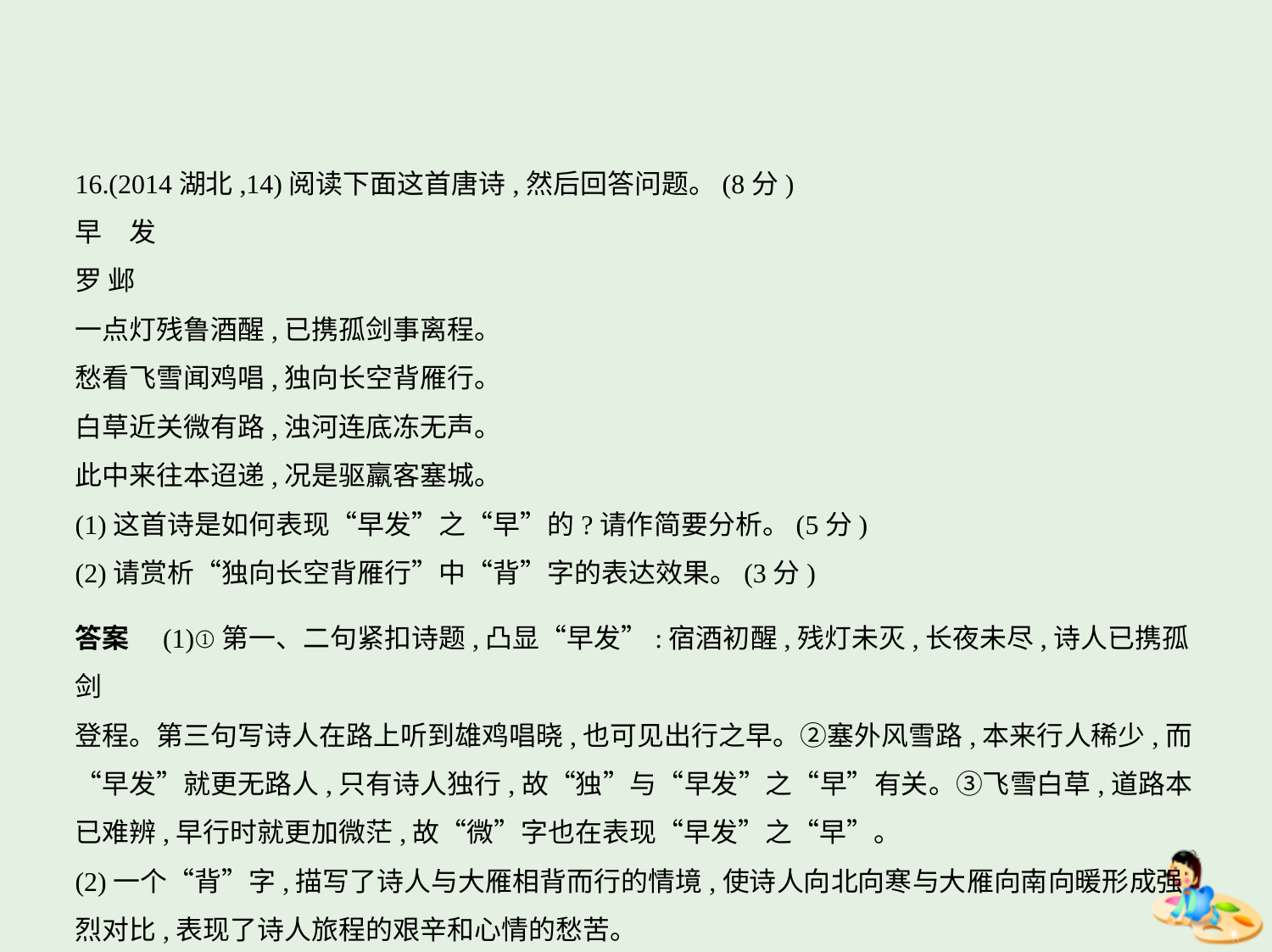

16.(2014湖北,14)阅读下面这首唐诗,然后回答问题。(8分)
早　发
罗 邺
一点灯残鲁酒醒,已携孤剑事离程。
愁看飞雪闻鸡唱,独向长空背雁行。
白草近关微有路,浊河连底冻无声。
此中来往本迢递,况是驱羸客塞城。
(1)这首诗是如何表现“早发”之“早”的?请作简要分析。(5分)
(2)请赏析“独向长空背雁行”中“背”字的表达效果。(3分)
答案　(1)①第一、二句紧扣诗题,凸显“早发”:宿酒初醒,残灯未灭,长夜未尽,诗人已携孤剑
登程。第三句写诗人在路上听到雄鸡唱晓,也可见出行之早。②塞外风雪路,本来行人稀少,而
“早发”就更无路人,只有诗人独行,故“独”与“早发”之“早”有关。③飞雪白草,道路本
已难辨,早行时就更加微茫,故“微”字也在表现“早发”之“早”。
(2)一个“背”字,描写了诗人与大雁相背而行的情境,使诗人向北向寒与大雁向南向暖形成强
烈对比,表现了诗人旅程的艰辛和心情的愁苦。